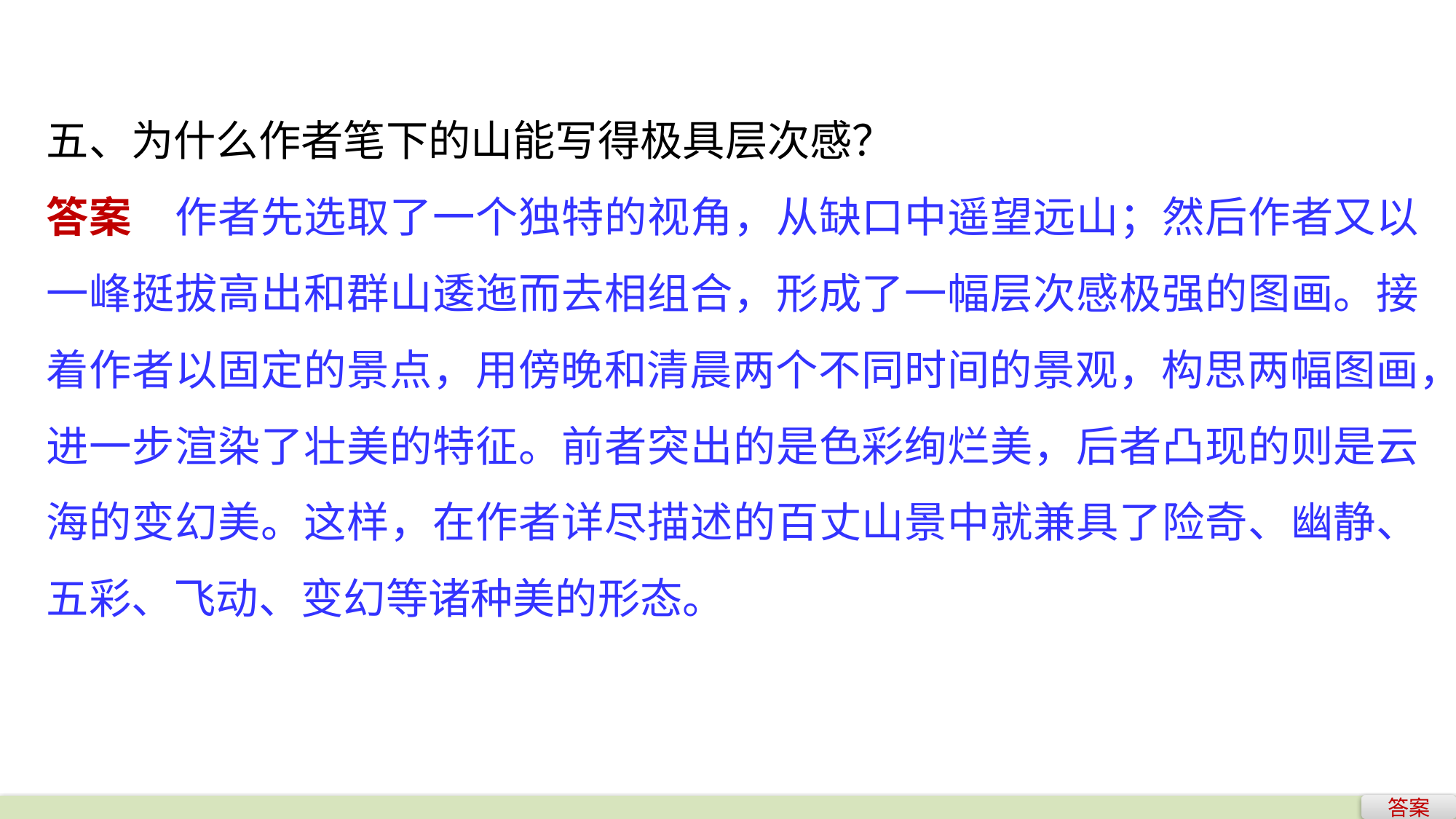

五、为什么作者笔下的山能写得极具层次感？
答案　作者先选取了一个独特的视角，从缺口中遥望远山；然后作者又以一峰挺拔高出和群山逶迤而去相组合，形成了一幅层次感极强的图画。接着作者以固定的景点，用傍晚和清晨两个不同时间的景观，构思两幅图画，进一步渲染了壮美的特征。前者突出的是色彩绚烂美，后者凸现的则是云海的变幻美。这样，在作者详尽描述的百丈山景中就兼具了险奇、幽静、五彩、飞动、变幻等诸种美的形态。
答案